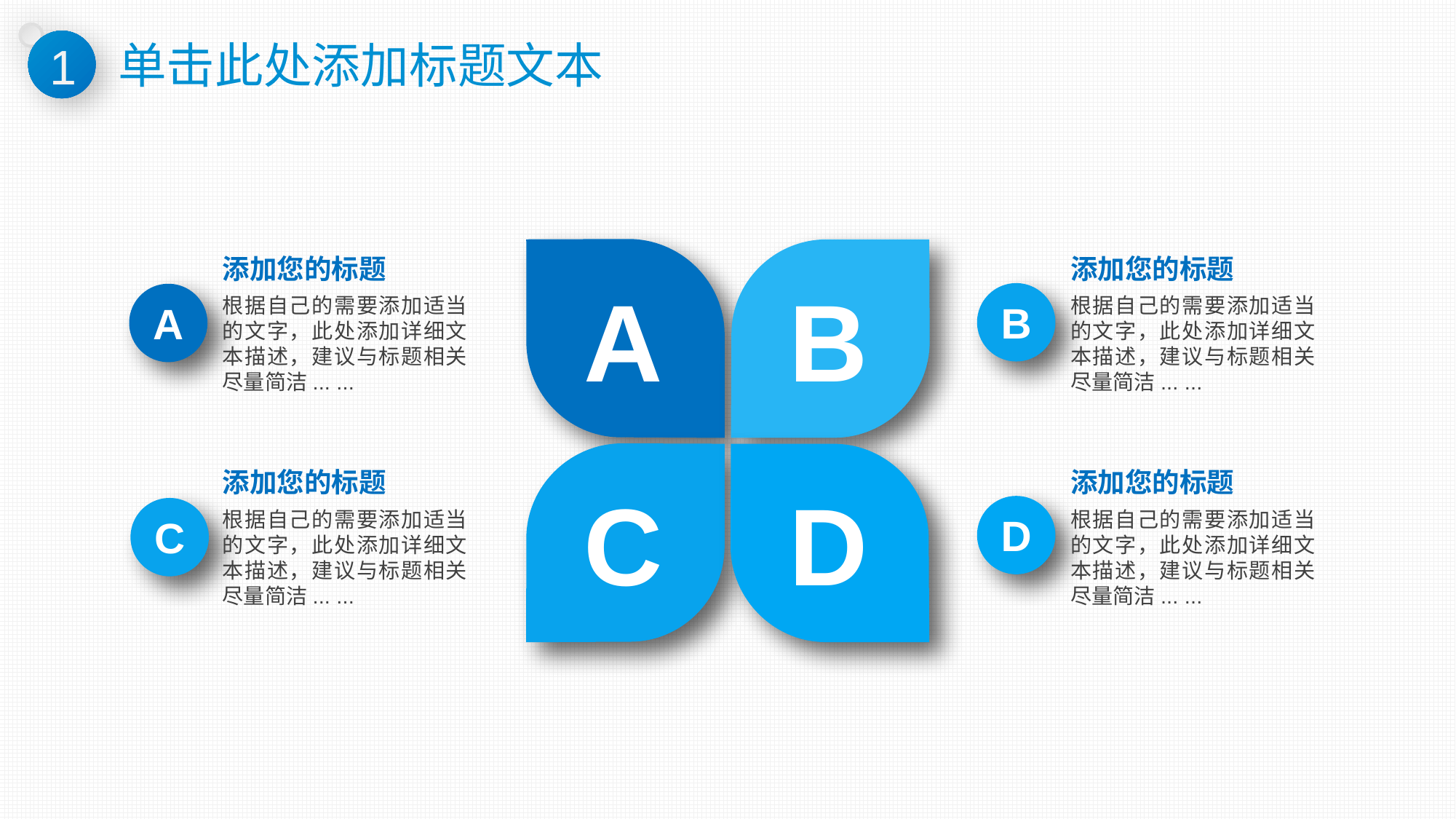

1
# 单击此处添加标题文本

添加您的标题
添加您的标题
A
B

根据自己的需要添加适当的文字，此处添加详细文本描述，建议与标题相关尽量简洁... ...
根据自己的需要添加适当的文字，此处添加详细文本描述，建议与标题相关尽量简洁... ...
B
A

添加您的标题
添加您的标题
C
D

根据自己的需要添加适当的文字，此处添加详细文本描述，建议与标题相关尽量简洁... ...
根据自己的需要添加适当的文字，此处添加详细文本描述，建议与标题相关尽量简洁... ...
D
C